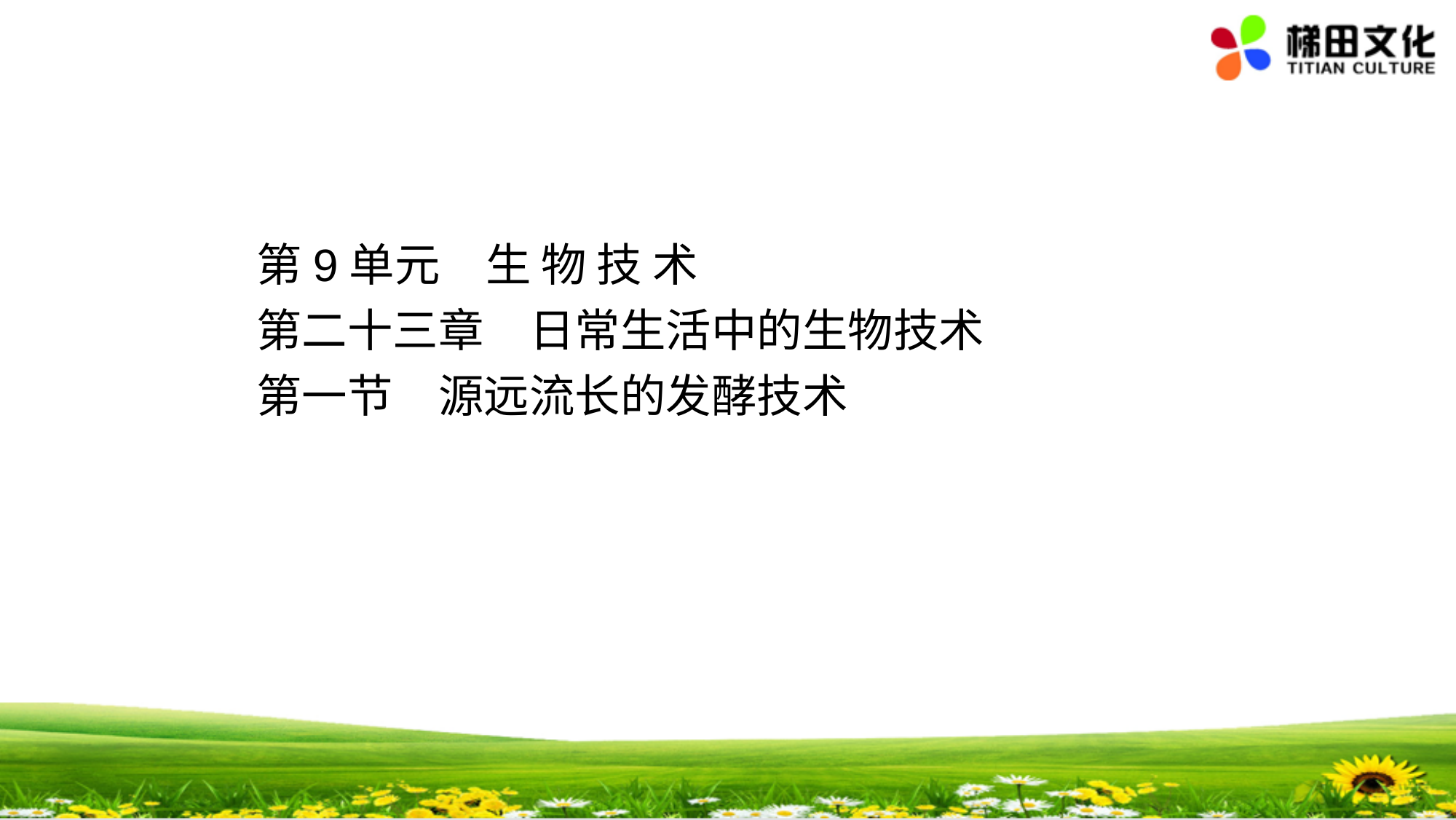

第9单元　生 物 技 术
第二十三章　日常生活中的生物技术
第一节　源远流长的发酵技术